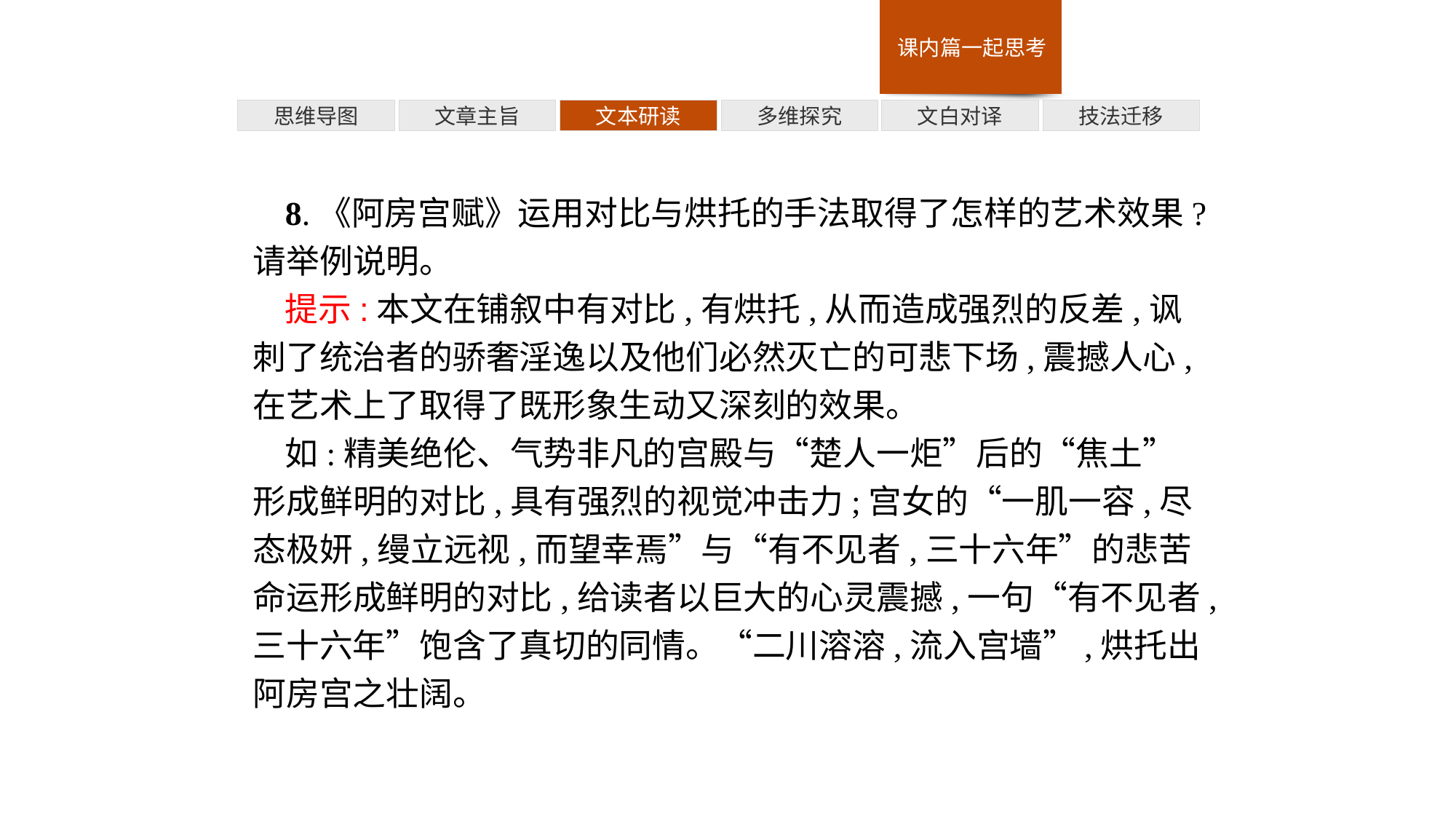

多维探究
技法迁移
思维导图
文章主旨
文本研读
文白对译
8.《阿房宫赋》运用对比与烘托的手法取得了怎样的艺术效果?请举例说明。
提示:本文在铺叙中有对比,有烘托,从而造成强烈的反差,讽刺了统治者的骄奢淫逸以及他们必然灭亡的可悲下场,震撼人心,在艺术上了取得了既形象生动又深刻的效果。
如:精美绝伦、气势非凡的宫殿与“楚人一炬”后的“焦土”形成鲜明的对比,具有强烈的视觉冲击力;宫女的“一肌一容,尽态极妍,缦立远视,而望幸焉”与“有不见者,三十六年”的悲苦命运形成鲜明的对比,给读者以巨大的心灵震撼,一句“有不见者,三十六年”饱含了真切的同情。“二川溶溶,流入宫墙”,烘托出阿房宫之壮阔。